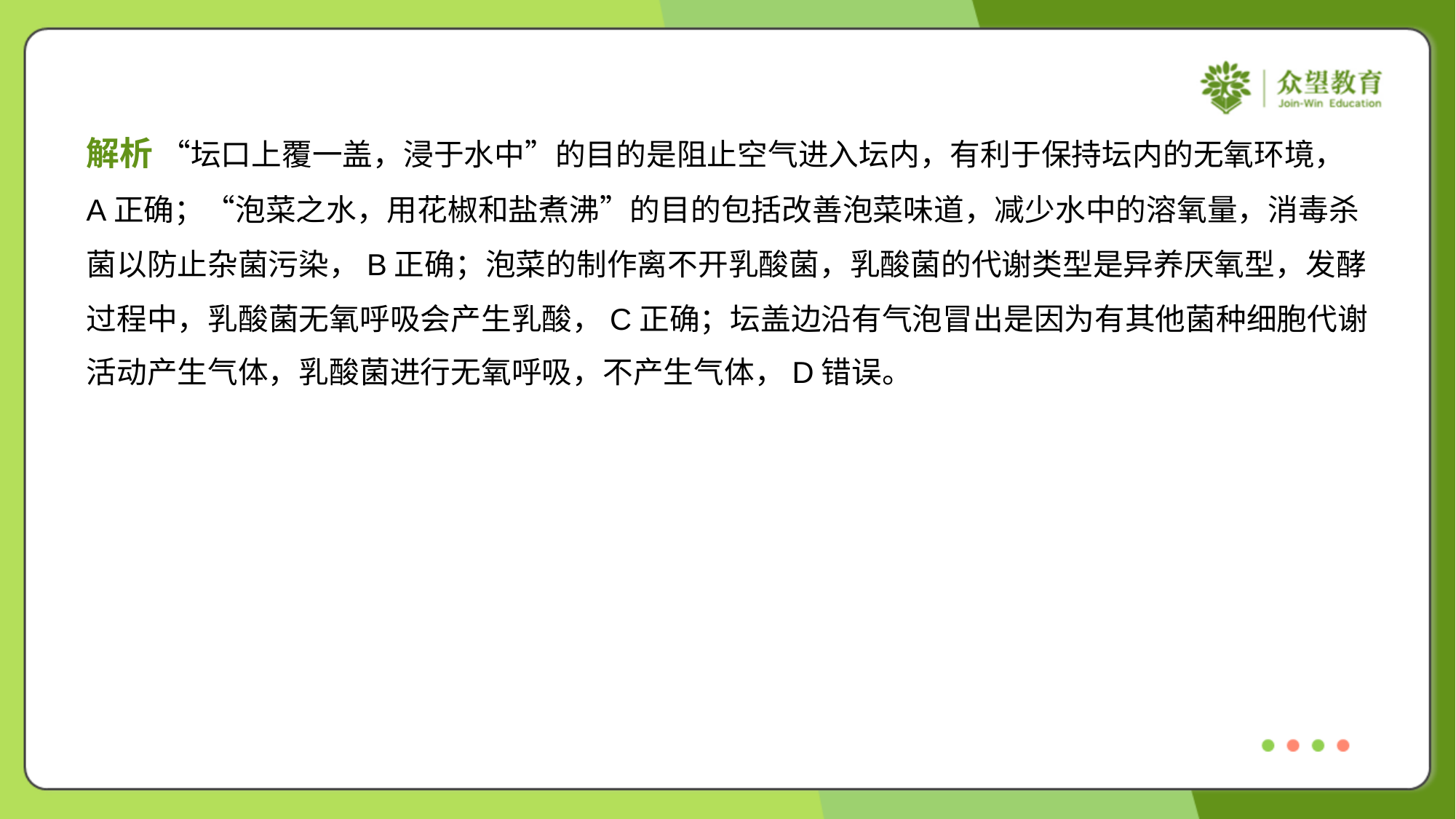

解析 “坛口上覆一盖，浸于水中”的目的是阻止空气进入坛内，有利于保持坛内的无氧环境，
A正确；“泡菜之水，用花椒和盐煮沸”的目的包括改善泡菜味道，减少水中的溶氧量，消毒杀
菌以防止杂菌污染，B正确；泡菜的制作离不开乳酸菌，乳酸菌的代谢类型是异养厌氧型，发酵
过程中，乳酸菌无氧呼吸会产生乳酸，C正确；坛盖边沿有气泡冒出是因为有其他菌种细胞代谢
活动产生气体，乳酸菌进行无氧呼吸，不产生气体，D错误。